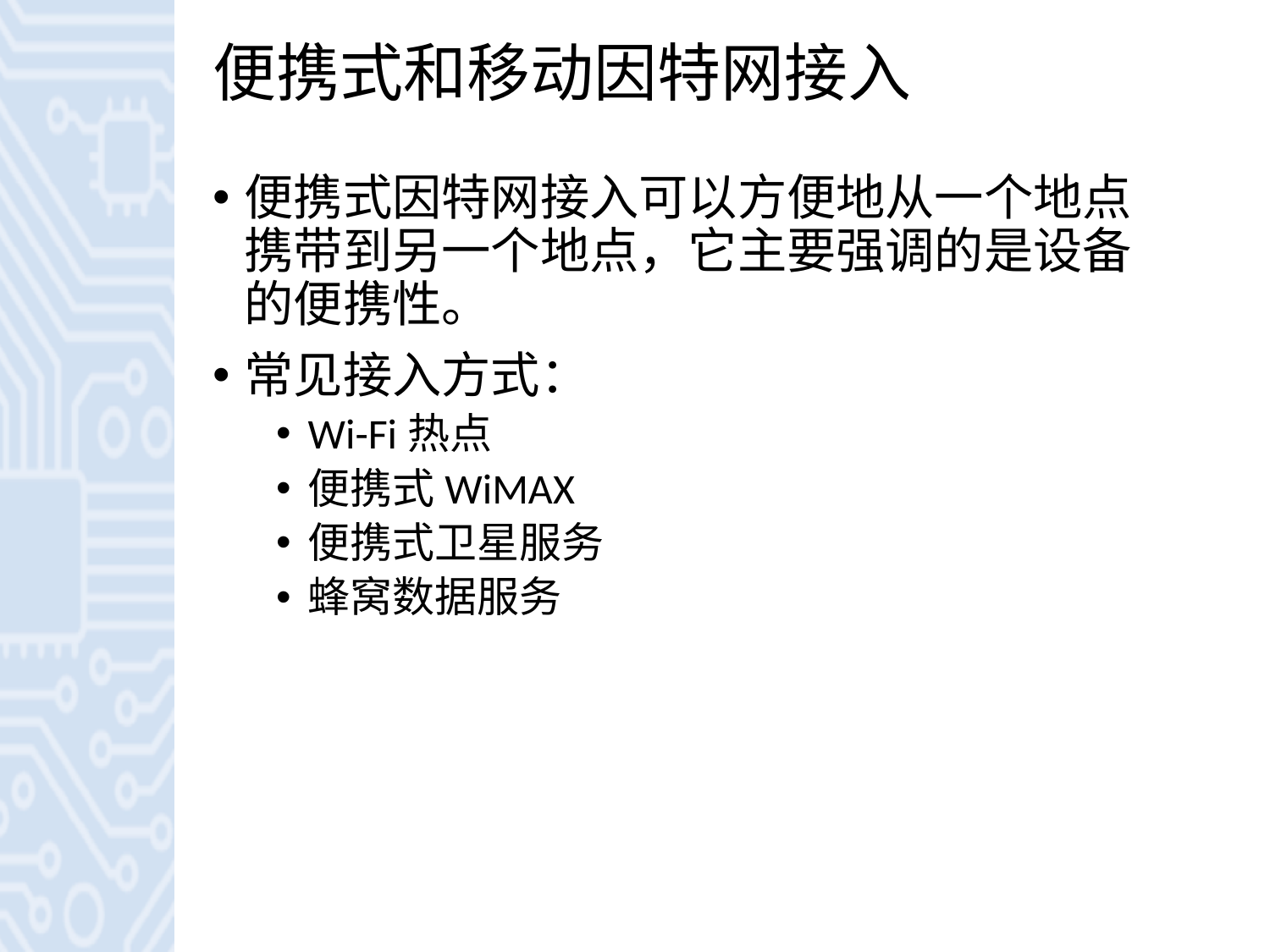

# 便携式和移动因特网接入
便携式因特网接入可以方便地从一个地点携带到另一个地点，它主要强调的是设备的便携性。
常见接入方式：
Wi-Fi热点
便携式WiMAX
便携式卫星服务
蜂窝数据服务